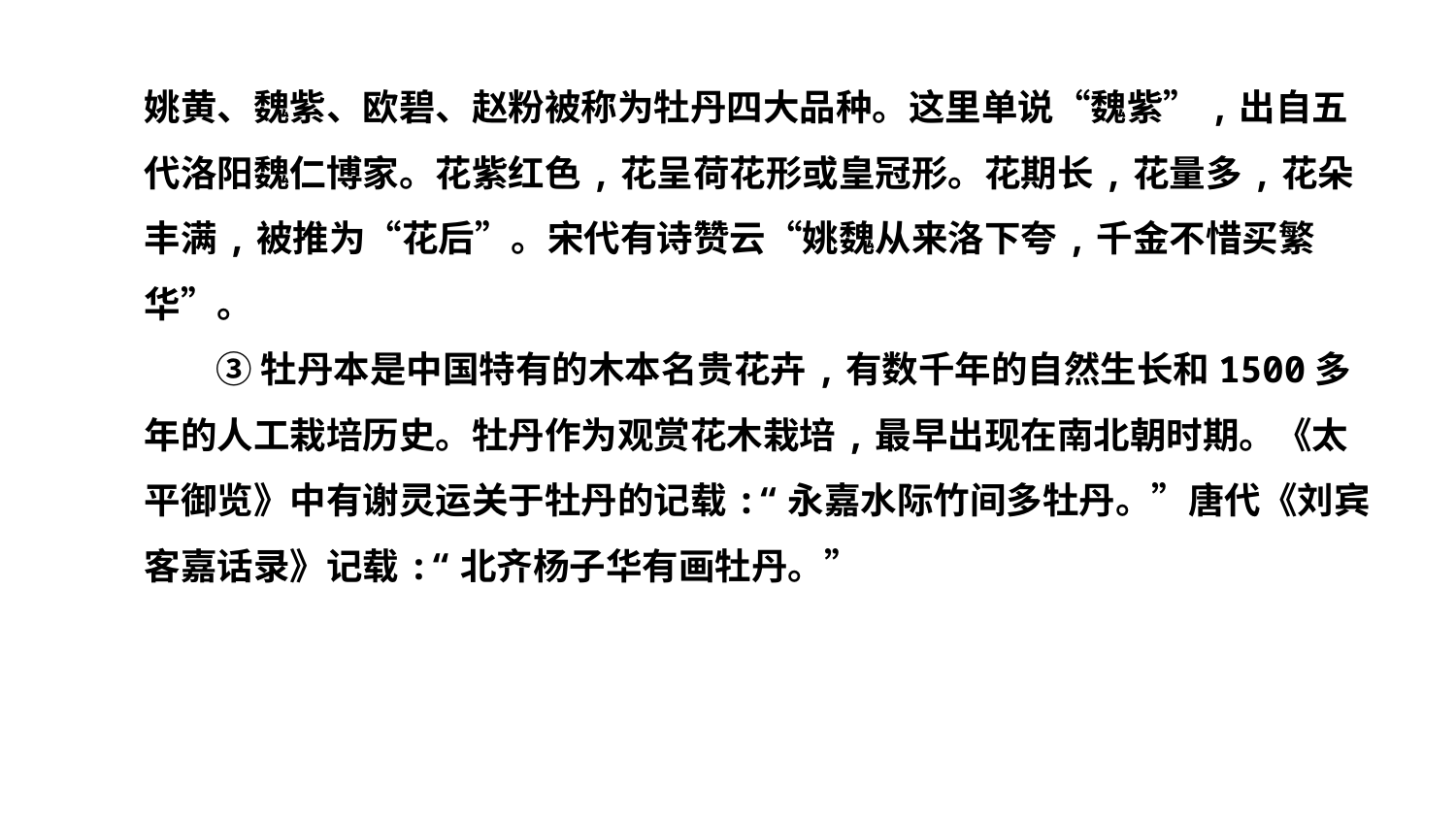

姚黄、魏紫、欧碧、赵粉被称为牡丹四大品种。这里单说“魏紫”,出自五代洛阳魏仁博家。花紫红色,花呈荷花形或皇冠形。花期长,花量多,花朵丰满,被推为“花后”。宋代有诗赞云“姚魏从来洛下夸,千金不惜买繁华”。
③牡丹本是中国特有的木本名贵花卉,有数千年的自然生长和1500多年的人工栽培历史。牡丹作为观赏花木栽培,最早出现在南北朝时期。《太平御览》中有谢灵运关于牡丹的记载:“永嘉水际竹间多牡丹。”唐代《刘宾客嘉话录》记载:“北齐杨子华有画牡丹。”